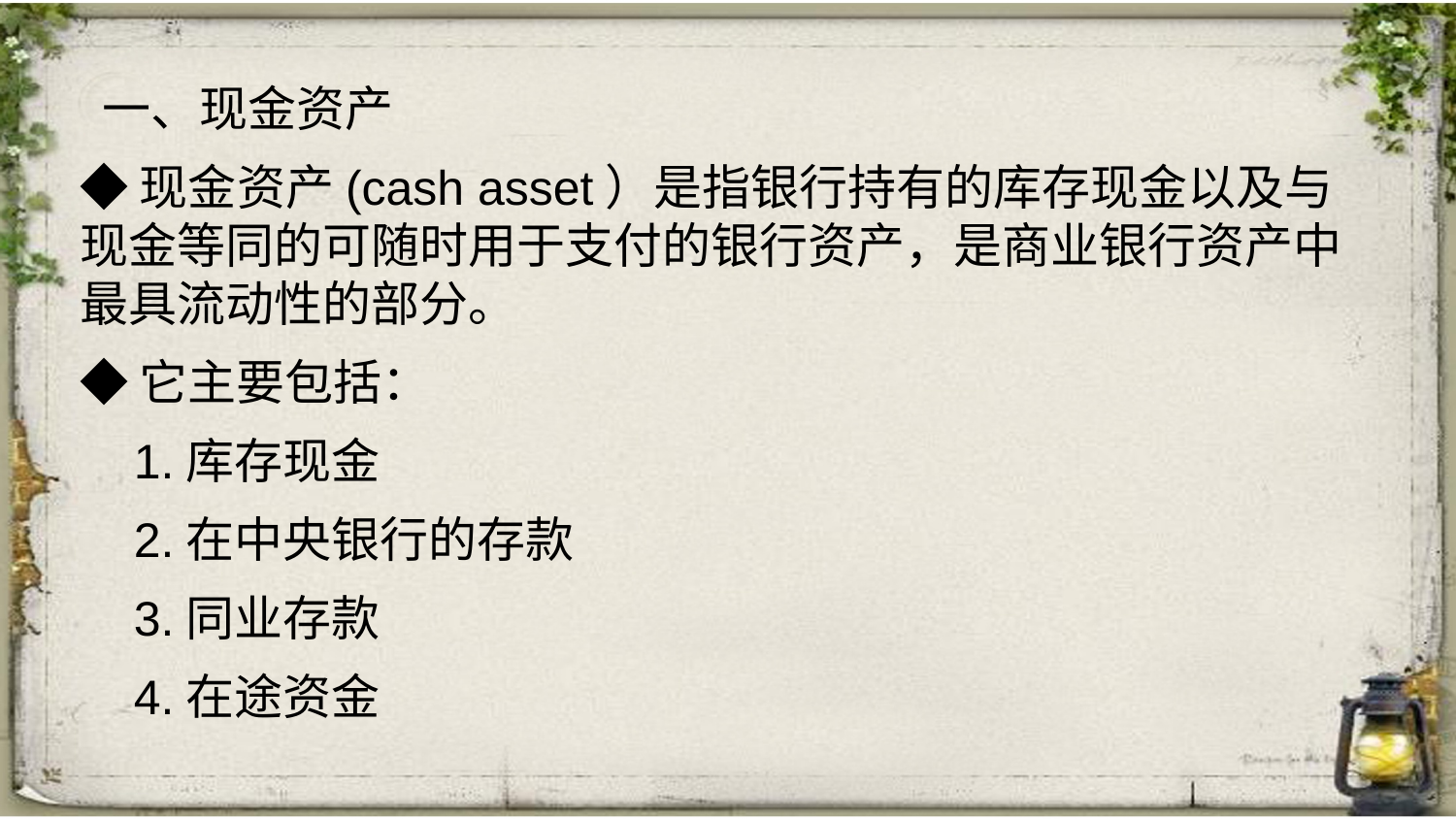

一、现金资产
◆现金资产(cash asset）是指银行持有的库存现金以及与现金等同的可随时用于支付的银行资产，是商业银行资产中最具流动性的部分。
◆它主要包括：
    1.库存现金
    2.在中央银行的存款
    3.同业存款
    4.在途资金